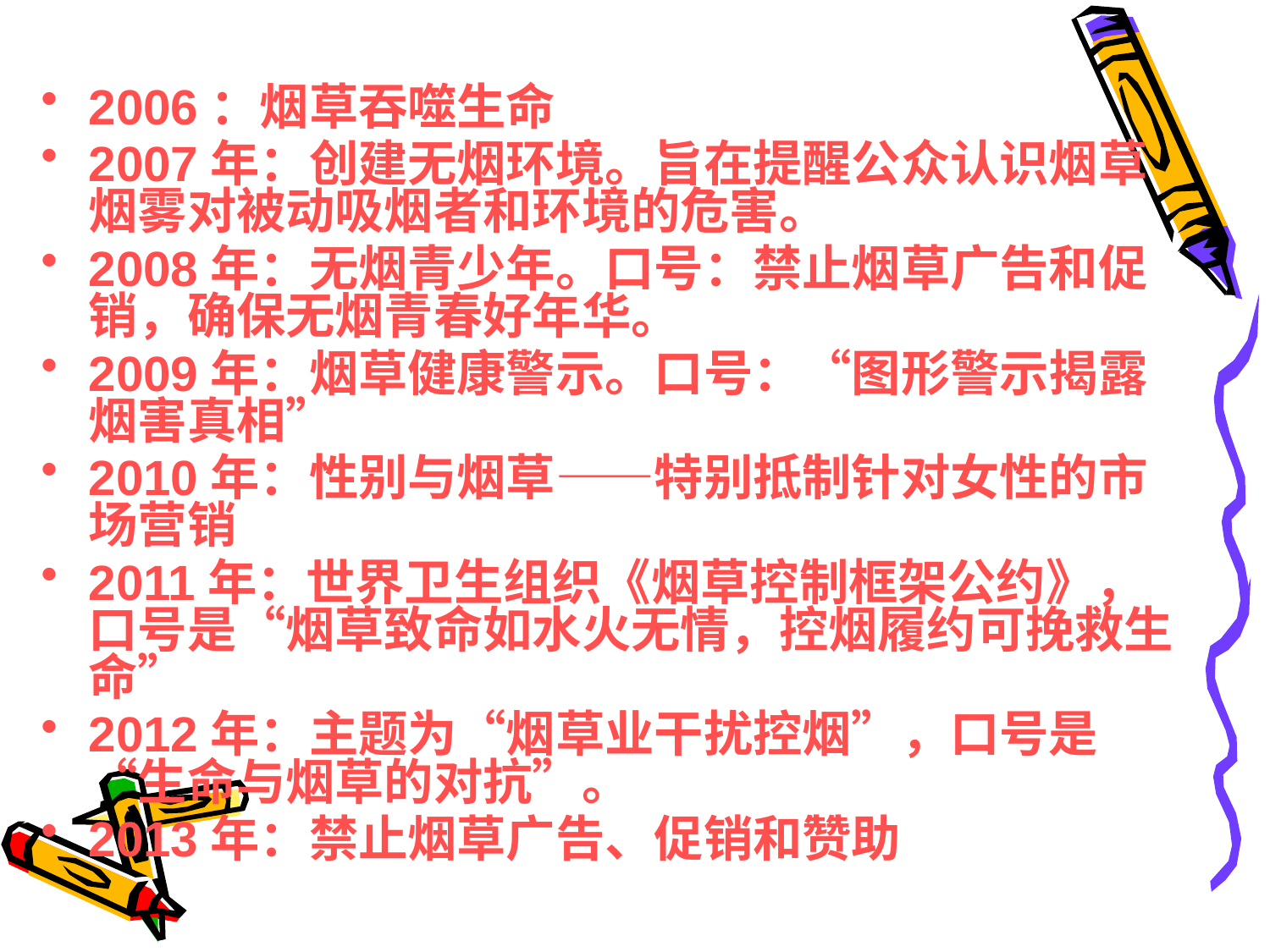

2006：烟草吞噬生命
2007年：创建无烟环境。旨在提醒公众认识烟草烟雾对被动吸烟者和环境的危害。
2008年：无烟青少年。口号：禁止烟草广告和促销，确保无烟青春好年华。
2009年：烟草健康警示。口号：“图形警示揭露烟害真相”
2010年：性别与烟草——特别抵制针对女性的市场营销
2011年：世界卫生组织《烟草控制框架公约》，口号是“烟草致命如水火无情，控烟履约可挽救生命”
2012年：主题为“烟草业干扰控烟”，口号是“生命与烟草的对抗”。
2013年：禁止烟草广告、促销和赞助